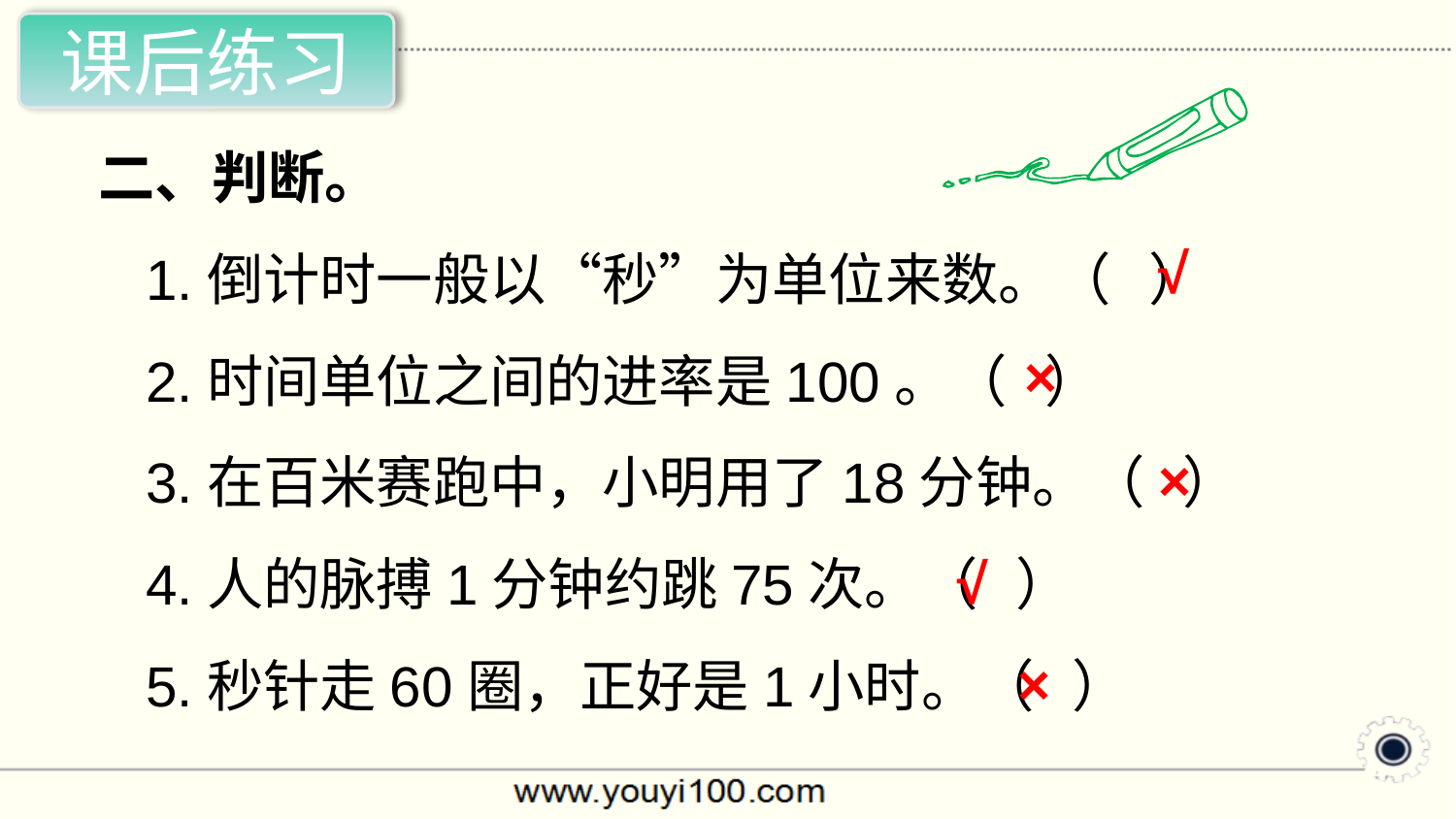

课后练习

二、判断。
   1.倒计时一般以“秒”为单位来数。（   ）
   2.时间单位之间的进率是100。（   ）
   3.在百米赛跑中，小明用了18分钟。（   ）
   4.人的脉搏1分钟约跳75次。（   ）
   5.秒针走60圈，正好是1小时。（   ）
√
×
×
√
×